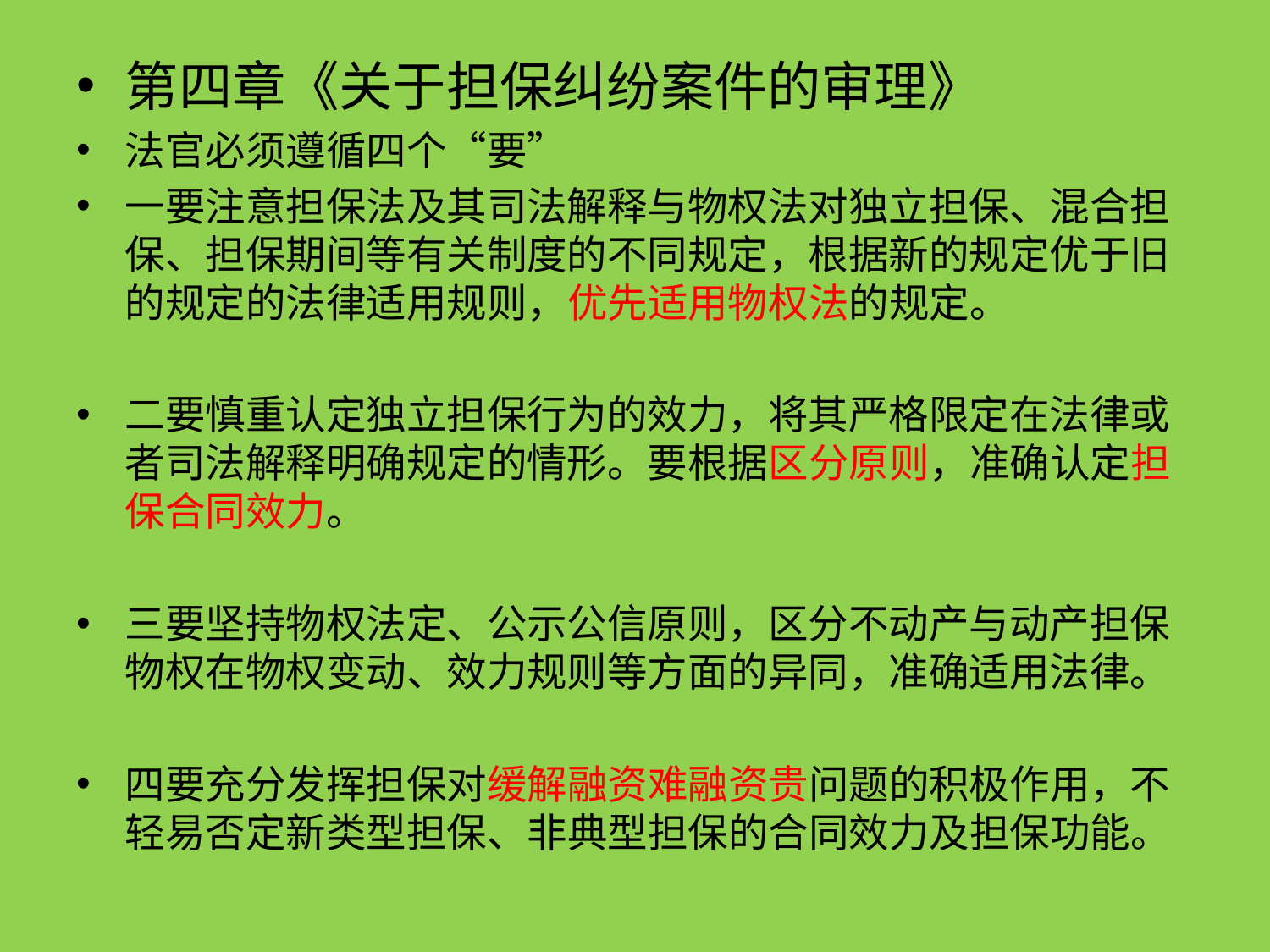

第四章《关于担保纠纷案件的审理》
法官必须遵循四个“要”
一要注意担保法及其司法解释与物权法对独立担保、混合担保、担保期间等有关制度的不同规定，根据新的规定优于旧的规定的法律适用规则，优先适用物权法的规定。

二要慎重认定独立担保行为的效力，将其严格限定在法律或者司法解释明确规定的情形。要根据区分原则，准确认定担保合同效力。

三要坚持物权法定、公示公信原则，区分不动产与动产担保物权在物权变动、效力规则等方面的异同，准确适用法律。

四要充分发挥担保对缓解融资难融资贵问题的积极作用，不轻易否定新类型担保、非典型担保的合同效力及担保功能。